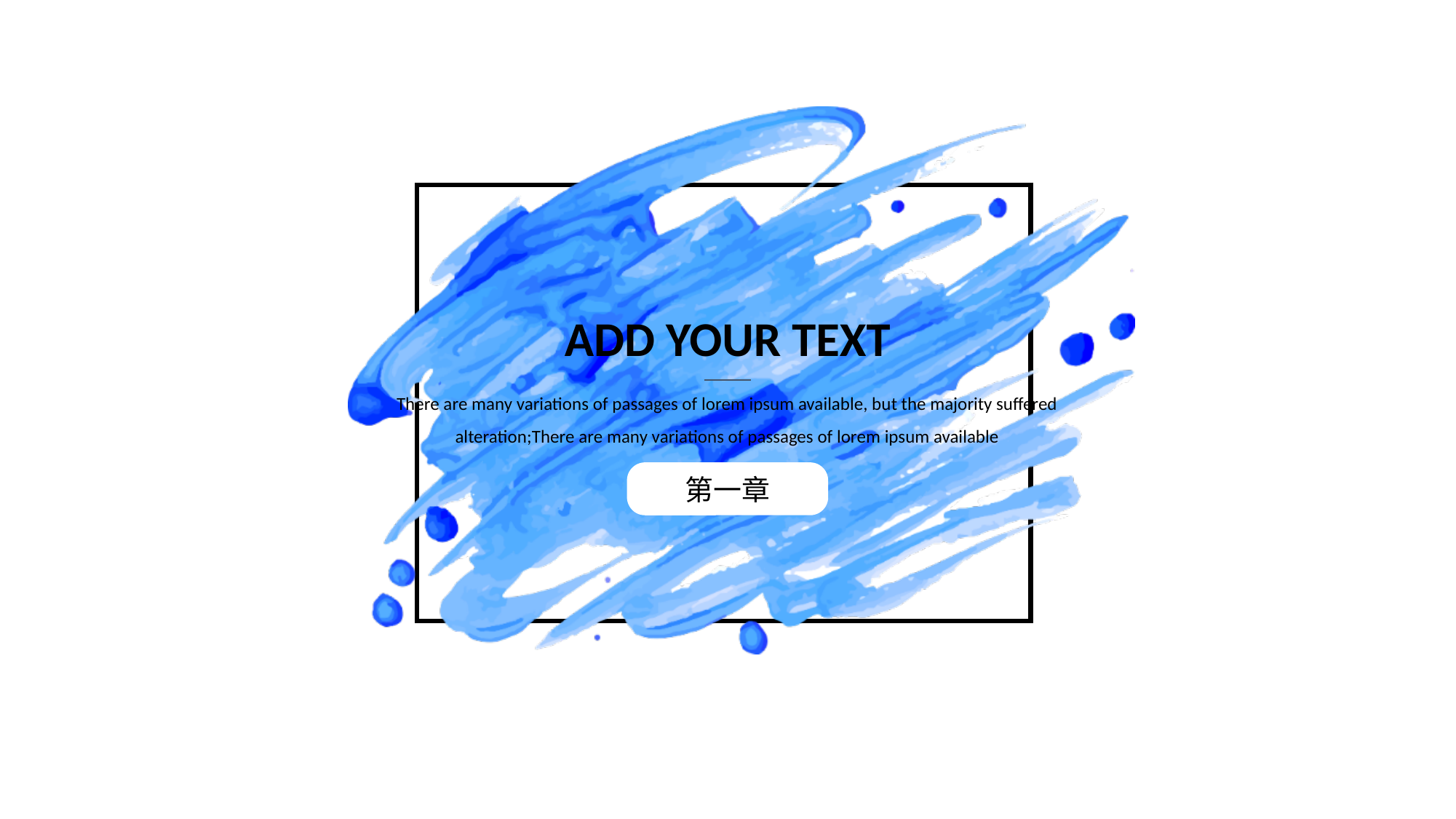

ADD YOUR TEXT
There are many variations of passages of lorem ipsum available, but the majority suffered alteration;There are many variations of passages of lorem ipsum available
第一章